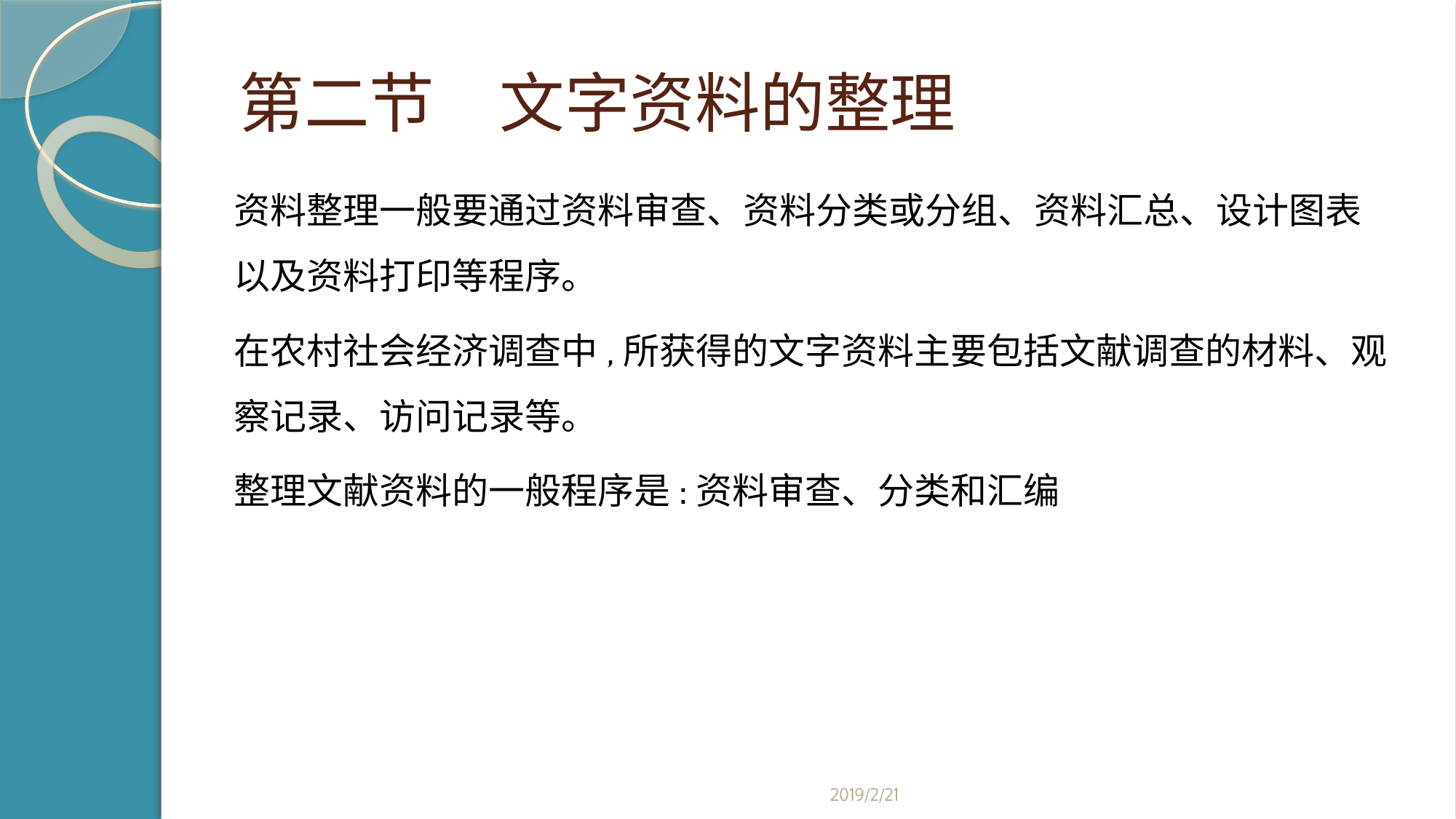

# 第二节　文字资料的整理
资料整理一般要通过资料审查、资料分类或分组、资料汇总、设计图表以及资料打印等程序。
在农村社会经济调查中,所获得的文字资料主要包括文献调查的材料、观察记录、访问记录等。
整理文献资料的一般程序是:资料审查、分类和汇编
2019/2/21